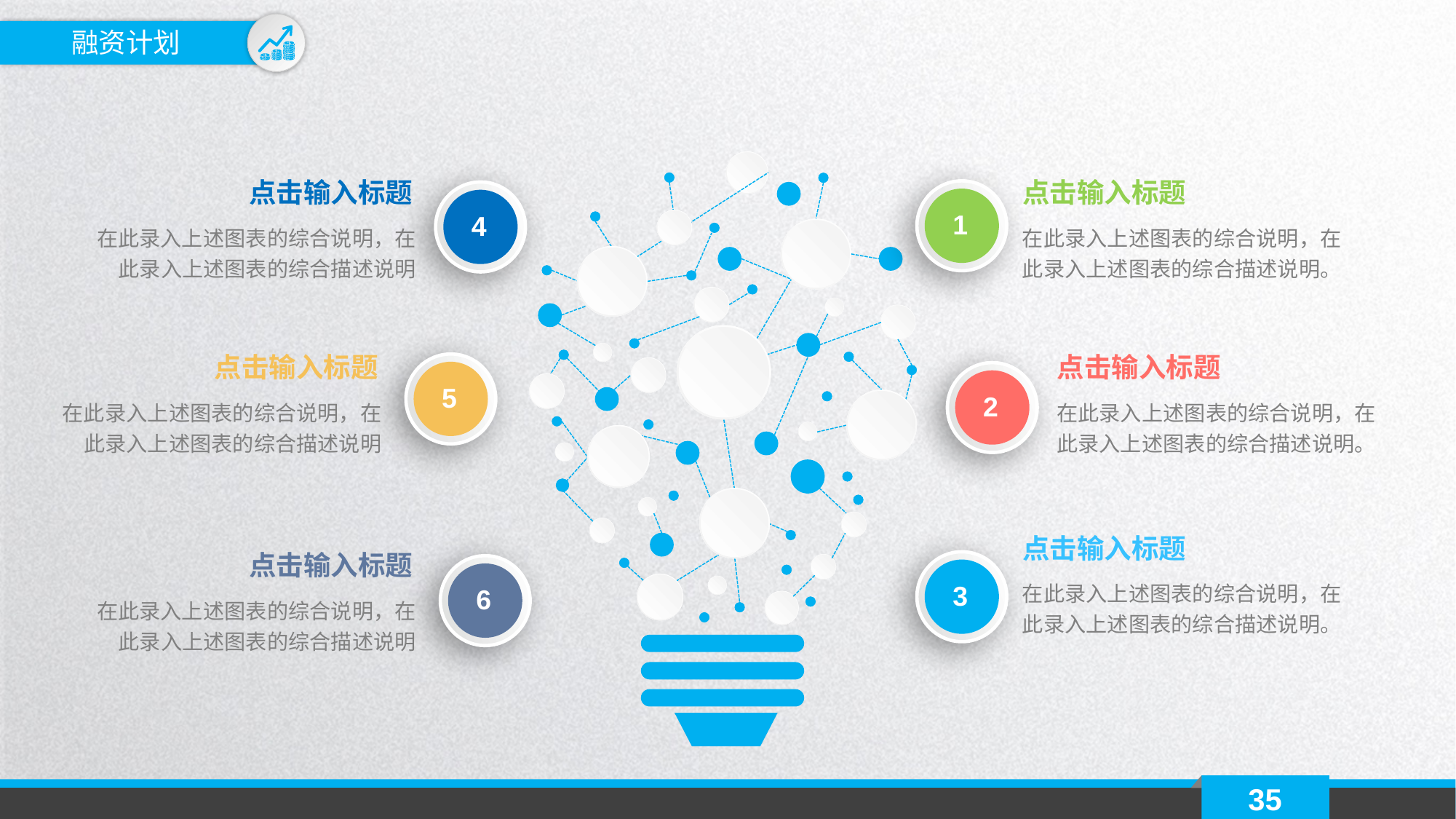

融资计划

点击输入标题
点击输入标题

1

4

在此录入上述图表的综合说明，在此录入上述图表的综合描述说明
在此录入上述图表的综合说明，在此录入上述图表的综合描述说明。

点击输入标题
点击输入标题

5

2

在此录入上述图表的综合说明，在此录入上述图表的综合描述说明
在此录入上述图表的综合说明，在此录入上述图表的综合描述说明。

点击输入标题

点击输入标题

3

6

在此录入上述图表的综合说明，在此录入上述图表的综合描述说明。

在此录入上述图表的综合说明，在此录入上述图表的综合描述说明

35

延时符